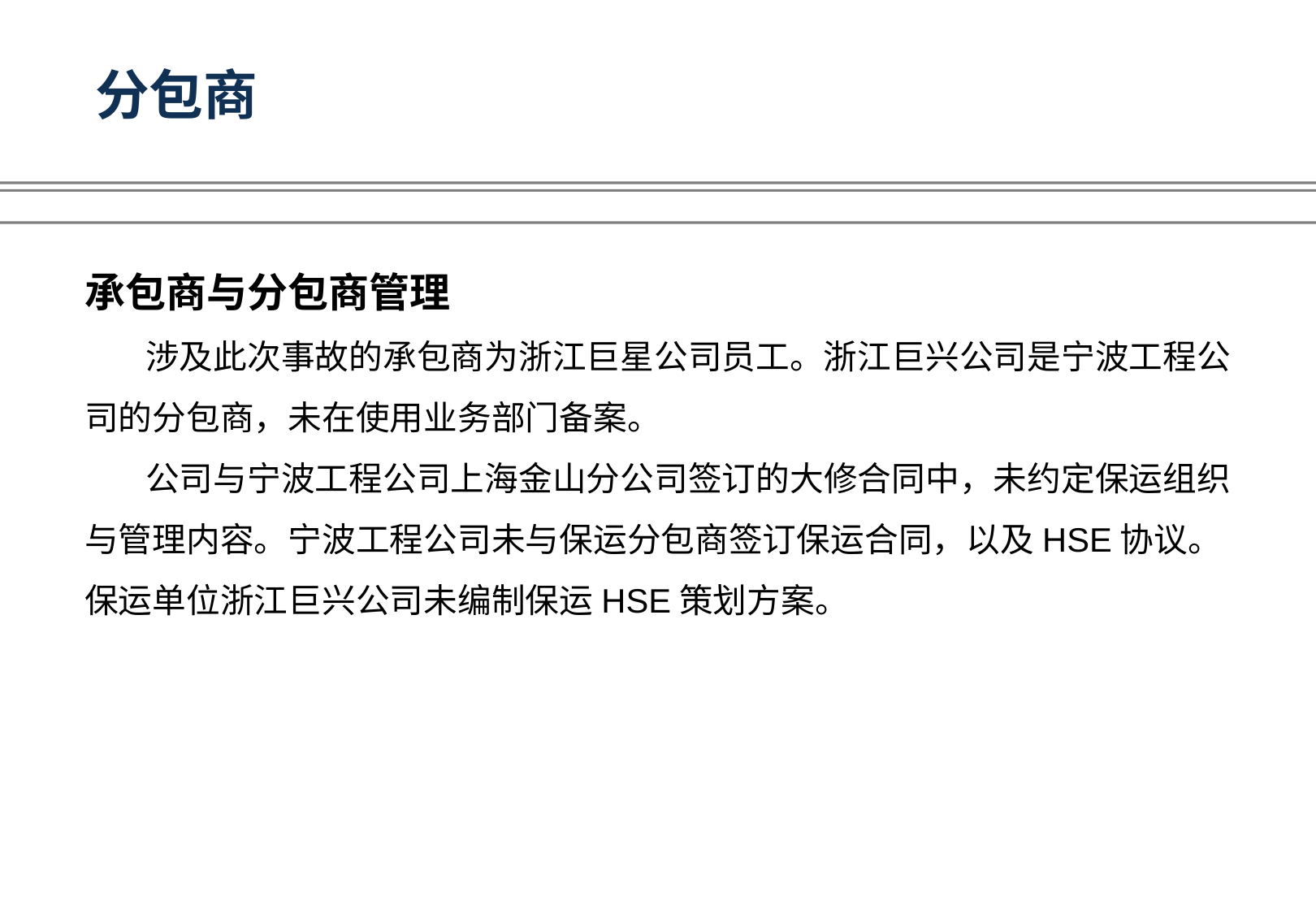

# 分包商
承包商与分包商管理
涉及此次事故的承包商为浙江巨星公司员工。浙江巨兴公司是宁波工程公司的分包商，未在使用业务部门备案。
公司与宁波工程公司上海金山分公司签订的大修合同中，未约定保运组织与管理内容。宁波工程公司未与保运分包商签订保运合同，以及HSE协议。保运单位浙江巨兴公司未编制保运HSE策划方案。